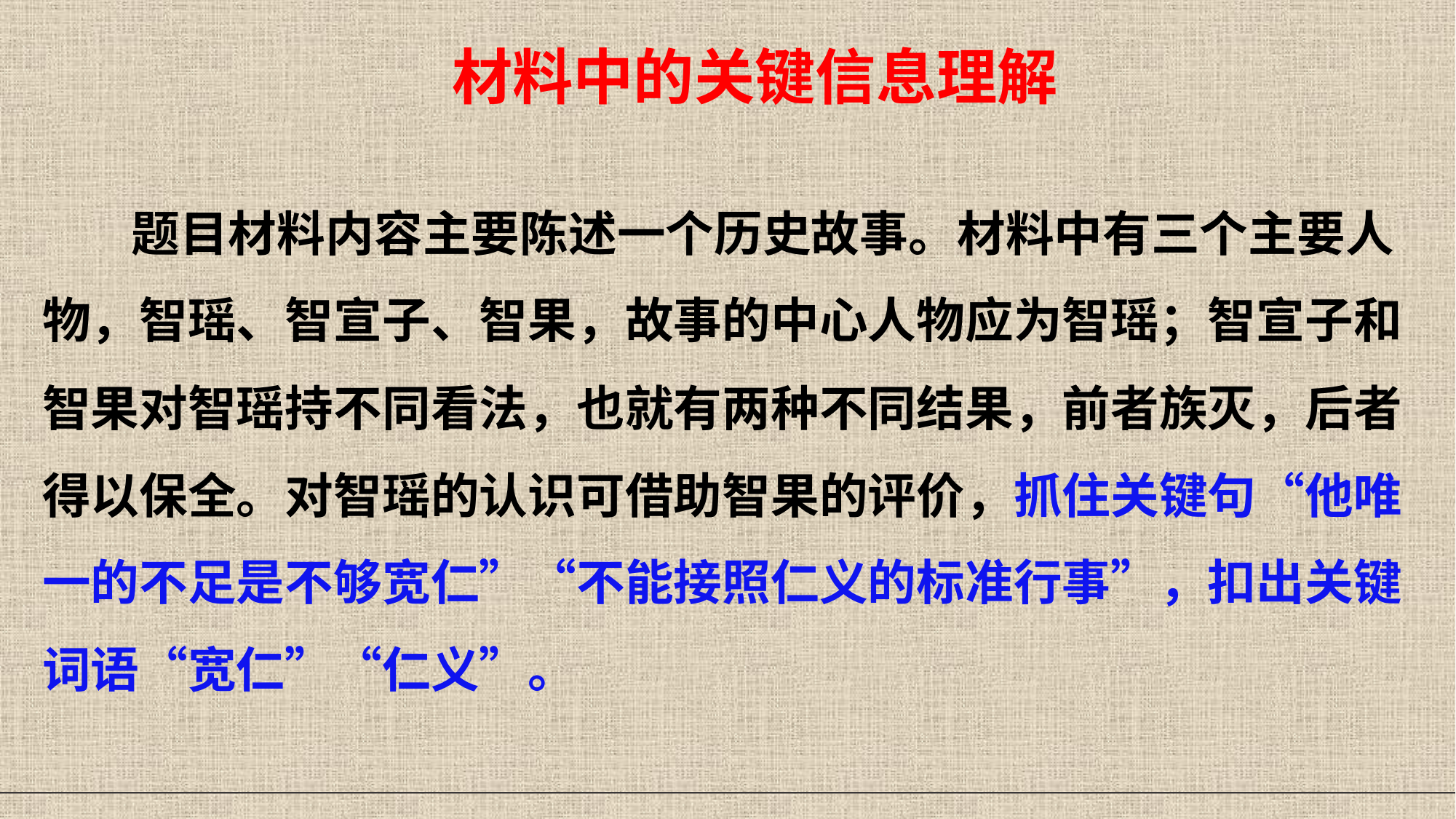

材料中的关键信息理解
 题目材料内容主要陈述一个历史故事。材料中有三个主要人物，智瑶、智宣子、智果，故事的中心人物应为智瑶；智宣子和智果对智瑶持不同看法，也就有两种不同结果，前者族灭，后者得以保全。对智瑶的认识可借助智果的评价，抓住关键句“他唯一的不足是不够宽仁”“不能接照仁义的标准行事”，扣出关键词语“宽仁”“仁义”。
47